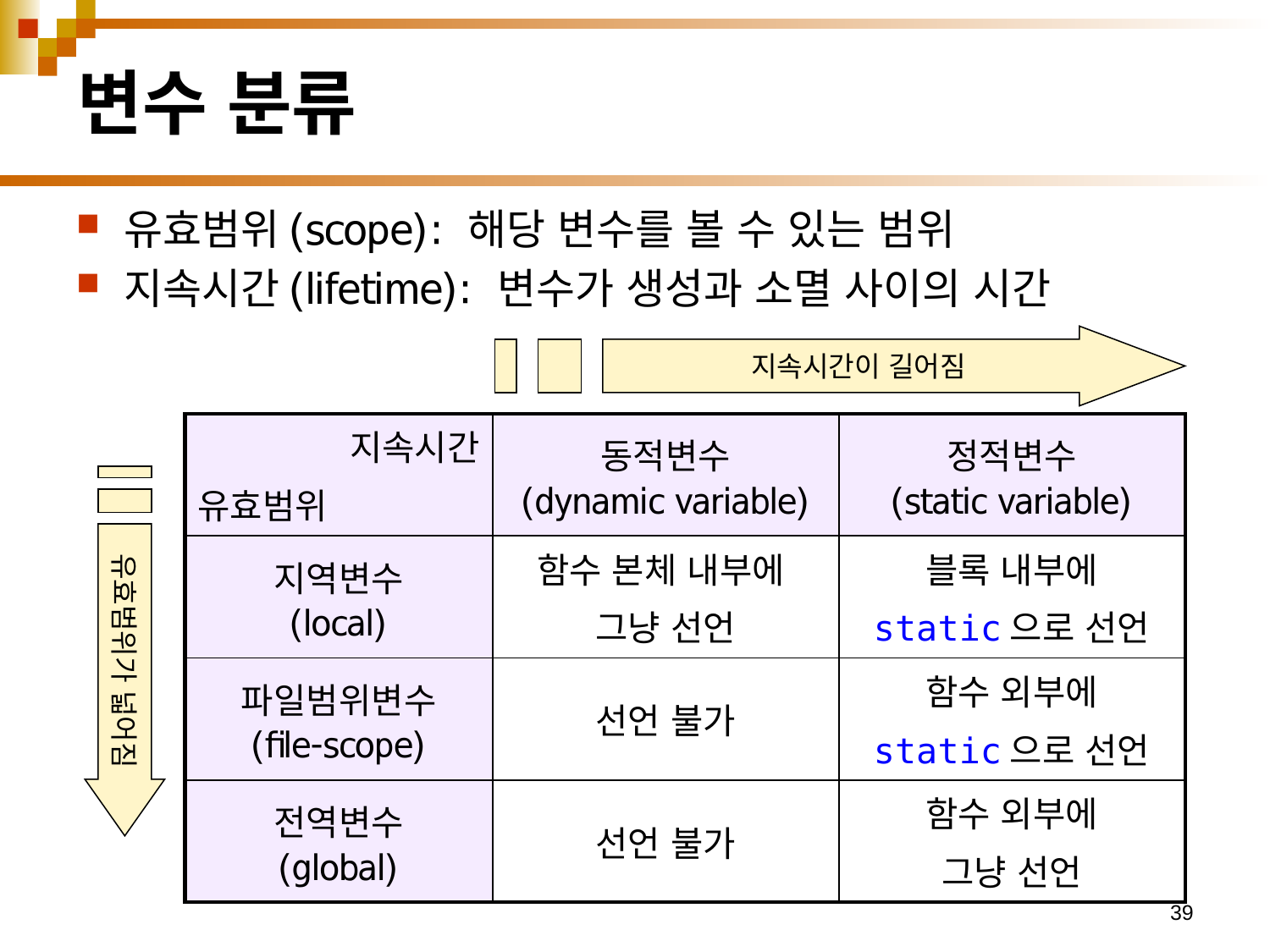

# 변수 분류
유효범위(scope): 해당 변수를 볼 수 있는 범위
지속시간(lifetime): 변수가 생성과 소멸 사이의 시간
지속시간이 길어짐
| 지속시간 유효범위 | 동적변수 (dynamic variable) | 정적변수 (static variable) |
| --- | --- | --- |
| 지역변수 (local) | 함수 본체 내부에 그냥 선언 | 블록 내부에 static으로 선언 |
| 파일범위변수 (file-scope) | 선언 불가 | 함수 외부에 static으로 선언 |
| 전역변수 (global) | 선언 불가 | 함수 외부에 그냥 선언 |
유효범위가 넓어짐
39